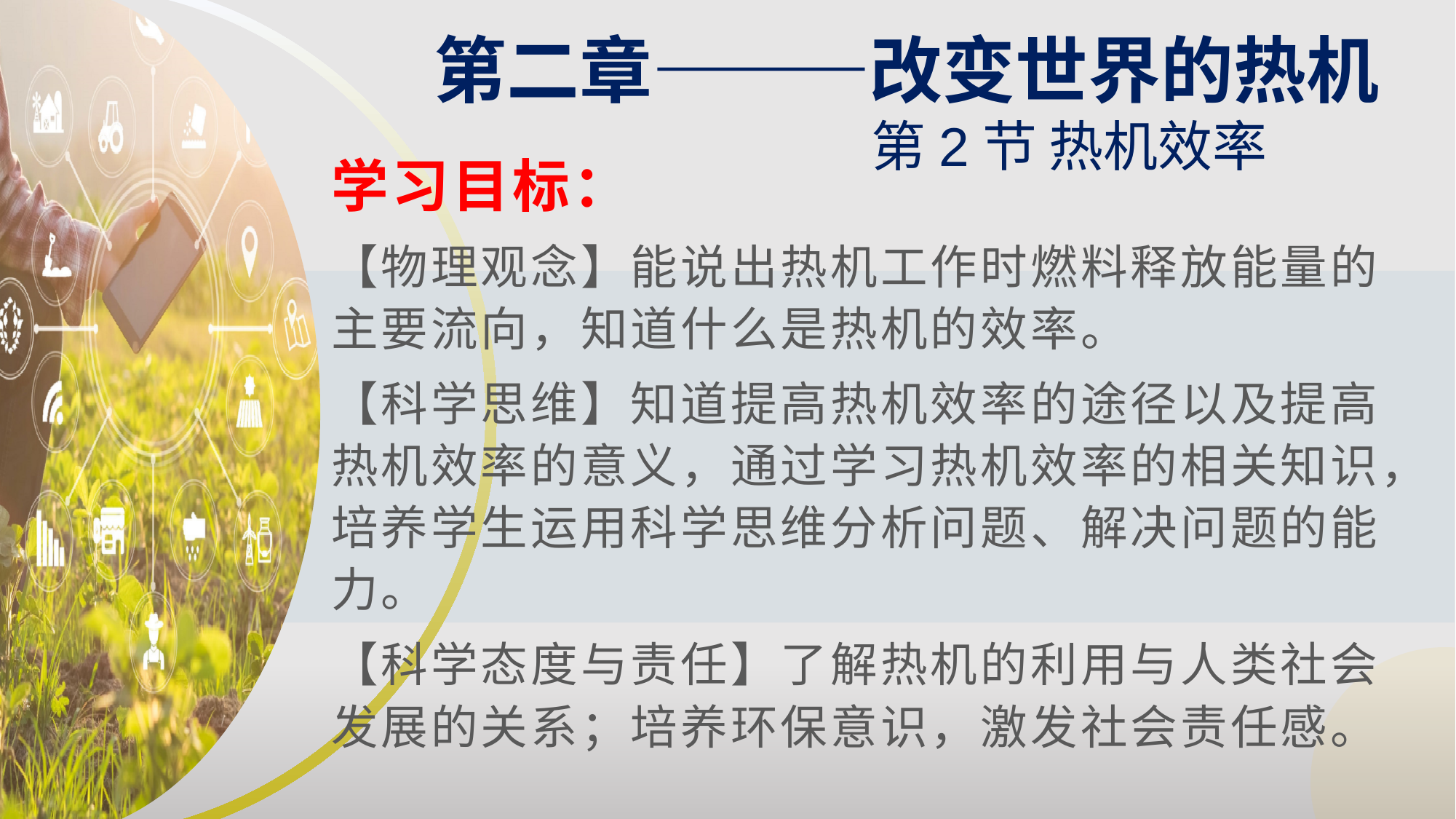

第二章———改变世界的热机
第2节 热机效率

学习目标：
【物理观念】能说出热机工作时燃料释放能量的主要流向，知道什么是热机的效率。
【科学思维】知道提高热机效率的途径以及提高热机效率的意义，通过学习热机效率的相关知识，培养学生运用科学思维分析问题、解决问题的能力。
【科学态度与责任】了解热机的利用与人类社会发展的关系；培养环保意识，激发社会责任感。